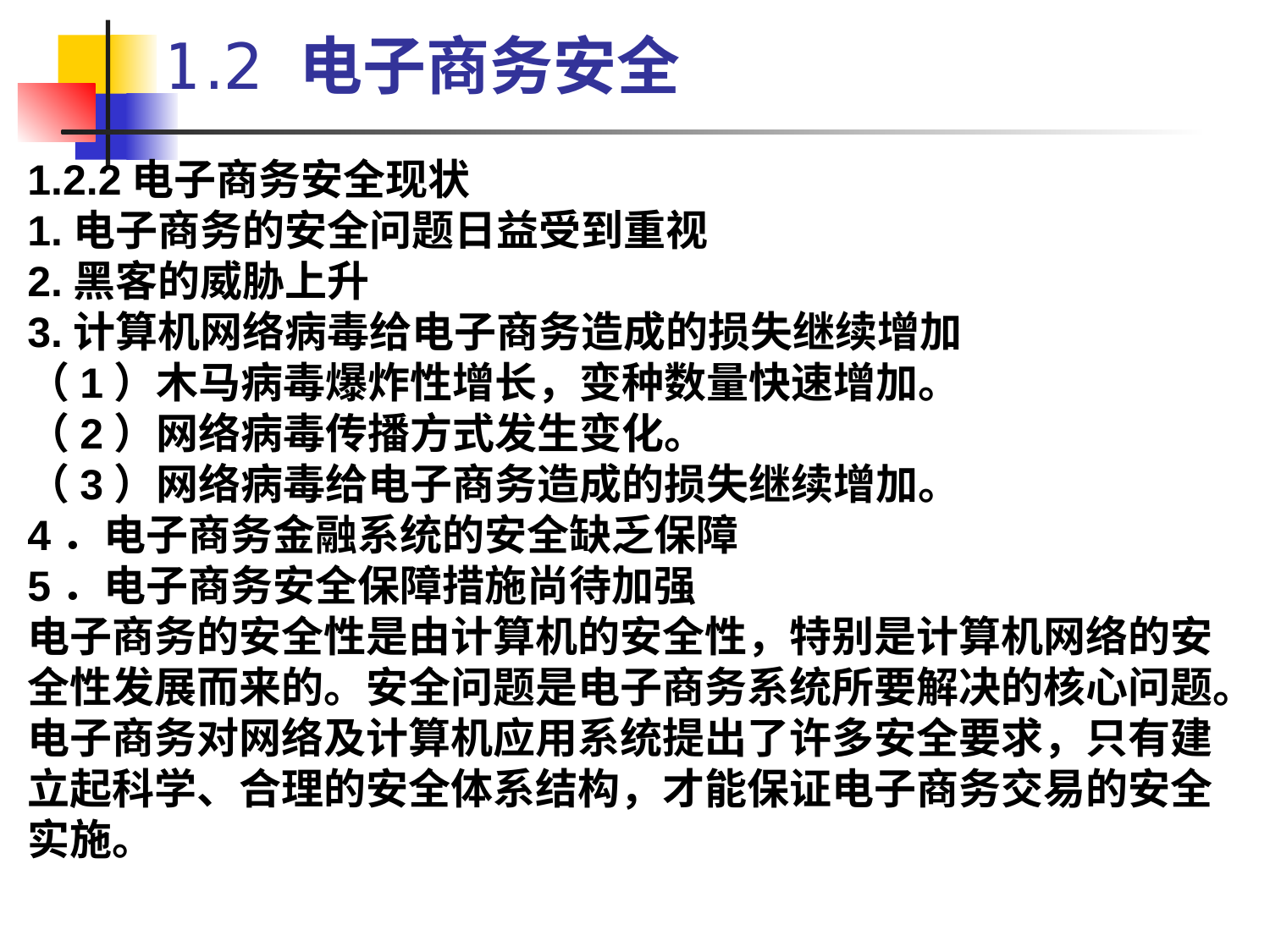

1.2 电子商务安全
1.2.2电子商务安全现状
1.电子商务的安全问题日益受到重视
2.黑客的威胁上升
3.计算机网络病毒给电子商务造成的损失继续增加
（1）木马病毒爆炸性增长，变种数量快速增加。
（2）网络病毒传播方式发生变化。
（3）网络病毒给电子商务造成的损失继续增加。
4．电子商务金融系统的安全缺乏保障
5．电子商务安全保障措施尚待加强
电子商务的安全性是由计算机的安全性，特别是计算机网络的安全性发展而来的。安全问题是电子商务系统所要解决的核心问题。电子商务对网络及计算机应用系统提出了许多安全要求，只有建立起科学、合理的安全体系结构，才能保证电子商务交易的安全实施。